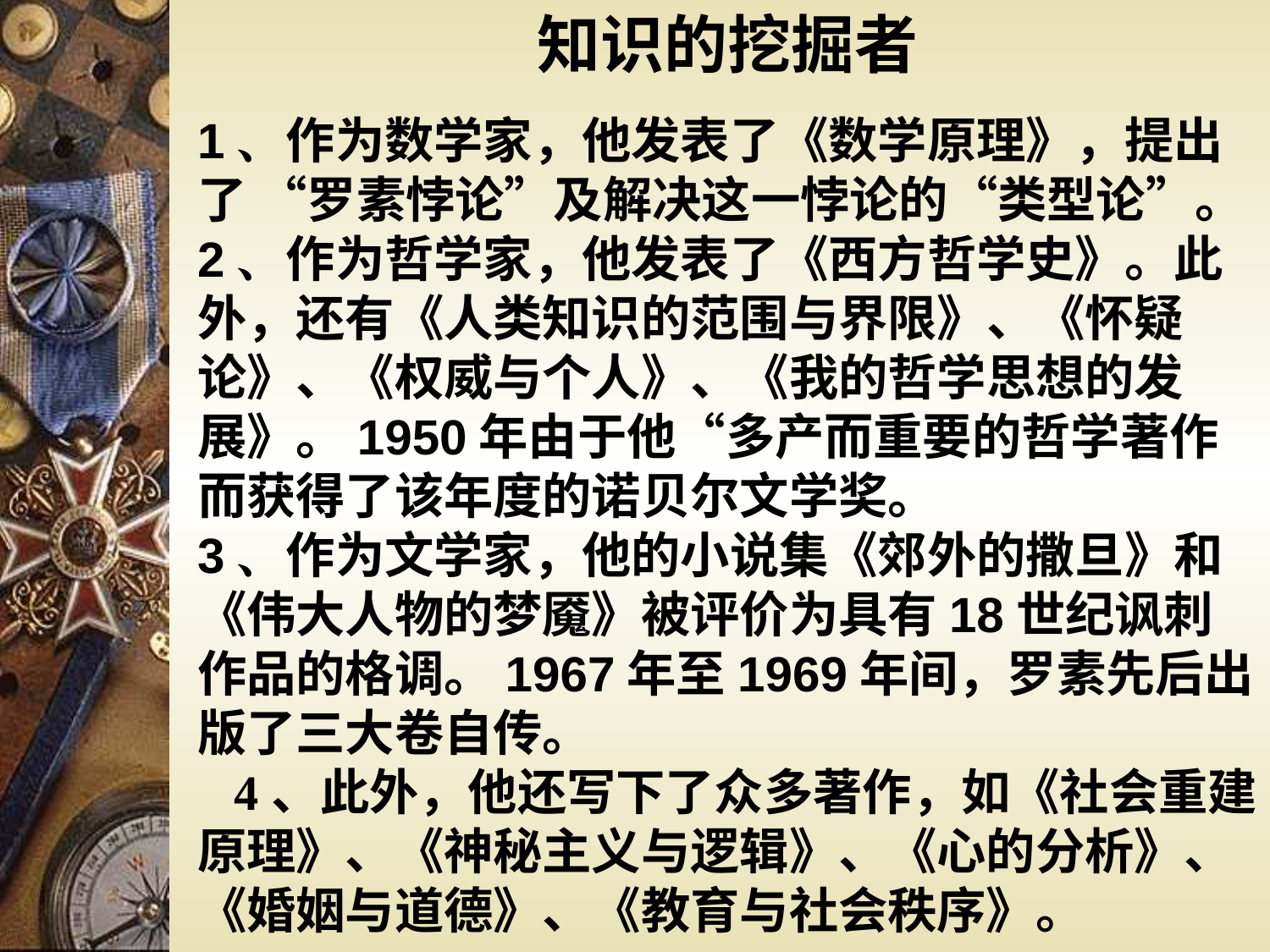

知识的挖掘者
1、作为数学家，他发表了《数学原理》，提出了 “罗素悖论”及解决这一悖论的“类型论”。
2、作为哲学家，他发表了《西方哲学史》。此外，还有《人类知识的范围与界限》、《怀疑论》、《权威与个人》、《我的哲学思想的发展》。1950年由于他“多产而重要的哲学著作而获得了该年度的诺贝尔文学奖。
3、作为文学家，他的小说集《郊外的撒旦》和《伟大人物的梦魇》被评价为具有18世纪讽刺作品的格调。1967年至1969年间，罗素先后出版了三大卷自传。
   4、此外，他还写下了众多著作，如《社会重建原理》、《神秘主义与逻辑》、《心的分析》、《婚姻与道德》、《教育与社会秩序》。